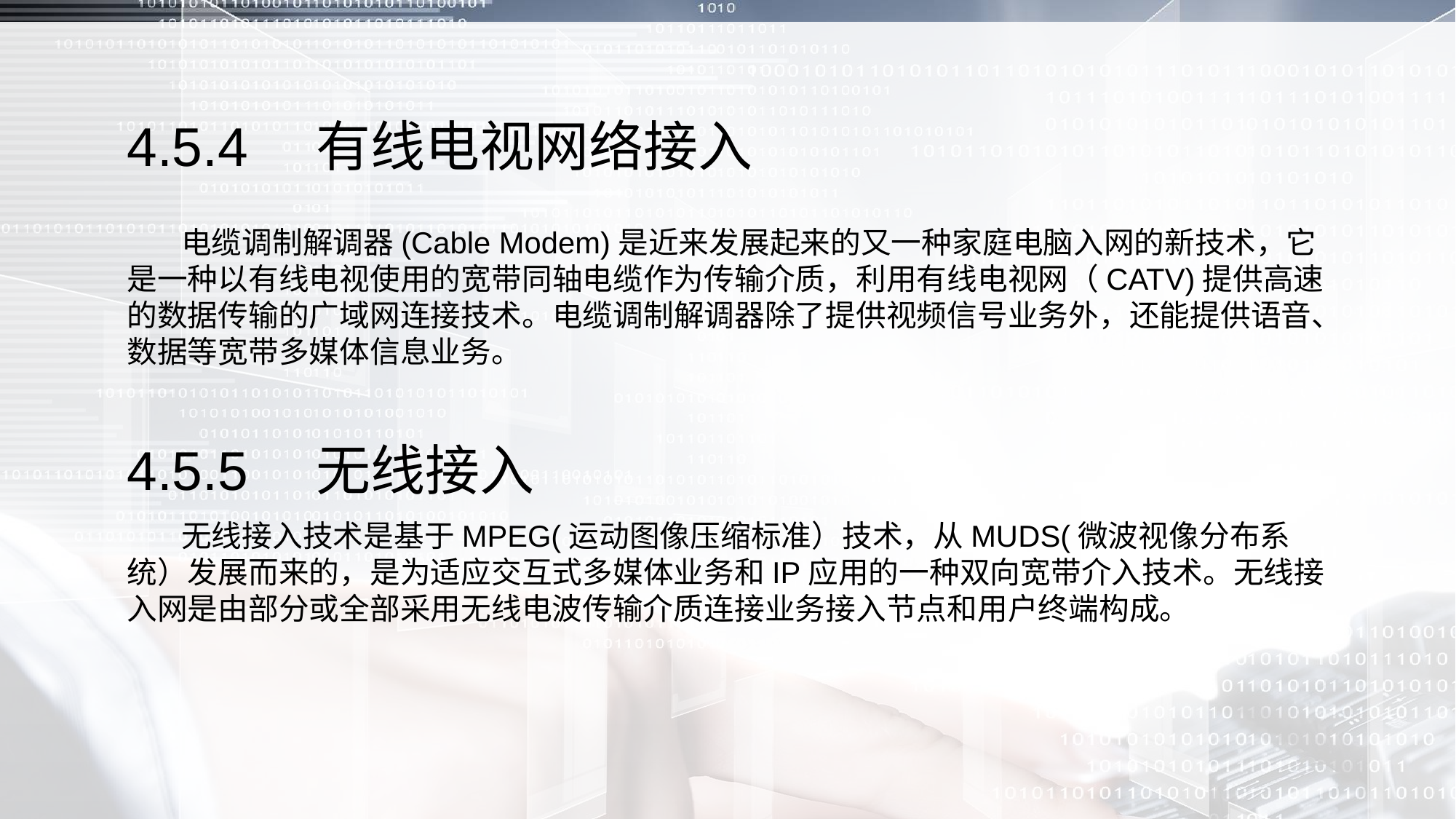

# 4.5.4　有线电视网络接入
       电缆调制解调器(Cable Modem)是近来发展起来的又一种家庭电脑入网的新技术，它是一种以有线电视使用的宽带同轴电缆作为传输介质，利用有线电视网（CATV)提供高速的数据传输的广域网连接技术。电缆调制解调器除了提供视频信号业务外，还能提供语音、数据等宽带多媒体信息业务。

4.5.5　无线接入
       无线接入技术是基于MPEG(运动图像压缩标准）技术，从MUDS(微波视像分布系统）发展而来的，是为适应交互式多媒体业务和IP应用的一种双向宽带介入技术。无线接入网是由部分或全部采用无线电波传输介质连接业务接入节点和用户终端构成。